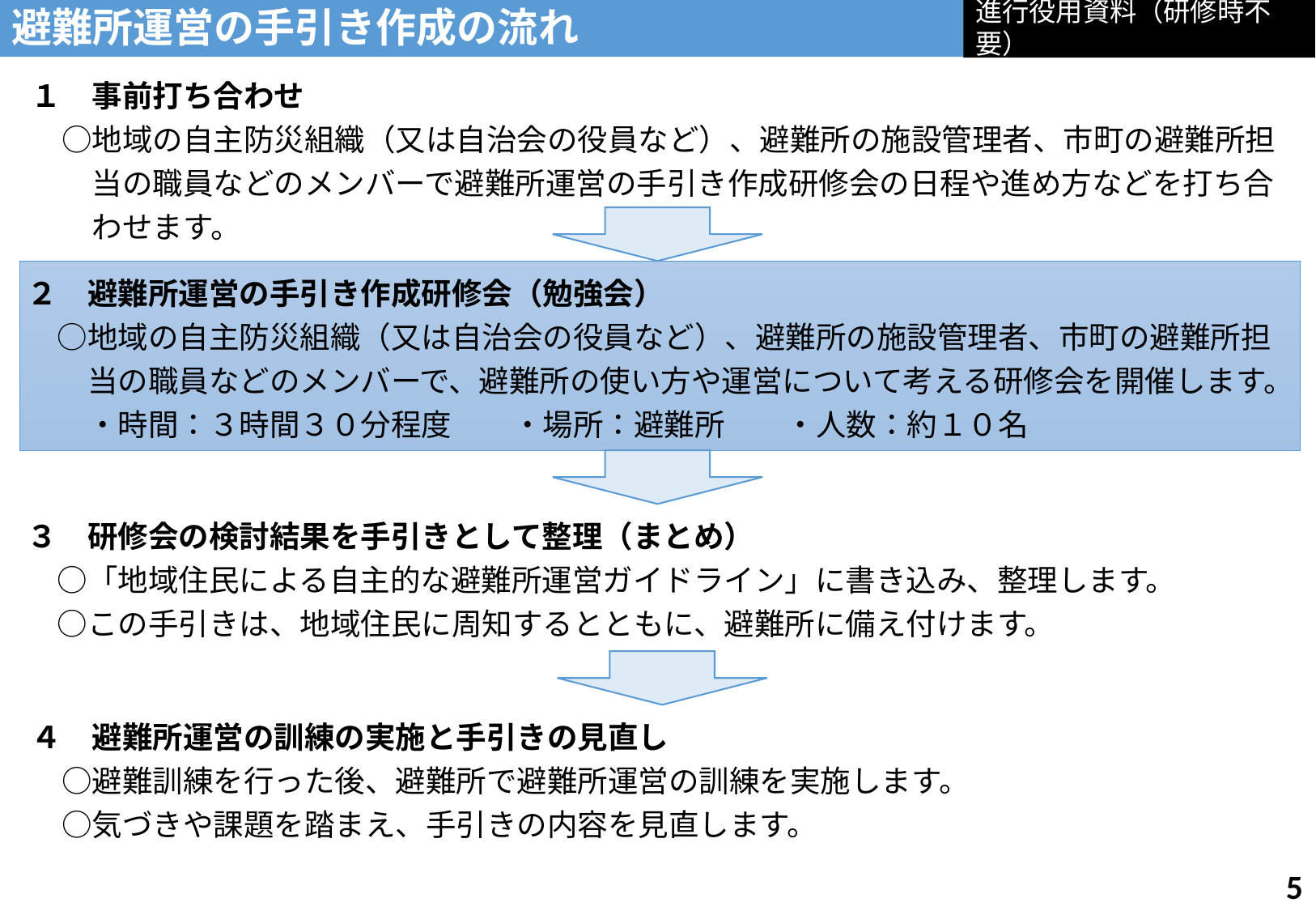

進行役用資料（研修時不要）
避難所運営の手引き作成の流れ
１　事前打ち合わせ
　○地域の自主防災組織（又は自治会の役員など）、避難所の施設管理者、市町の避難所担
　　当の職員などのメンバーで避難所運営の手引き作成研修会の日程や進め方などを打ち合
　　わせます。

２　避難所運営の手引き作成研修会（勉強会）
　○地域の自主防災組織（又は自治会の役員など）、避難所の施設管理者、市町の避難所担
　　当の職員などのメンバーで、避難所の使い方や運営について考える研修会を開催します。
　　・時間：３時間３０分程度　　・場所：避難所　　・人数：約１０名

３　研修会の検討結果を手引きとして整理（まとめ）
　○「地域住民による自主的な避難所運営ガイドライン」に書き込み、整理します。
　○この手引きは、地域住民に周知するとともに、避難所に備え付けます。

４　避難所運営の訓練の実施と手引きの見直し
　○避難訓練を行った後、避難所で避難所運営の訓練を実施します。
　○気づきや課題を踏まえ、手引きの内容を見直します。
5